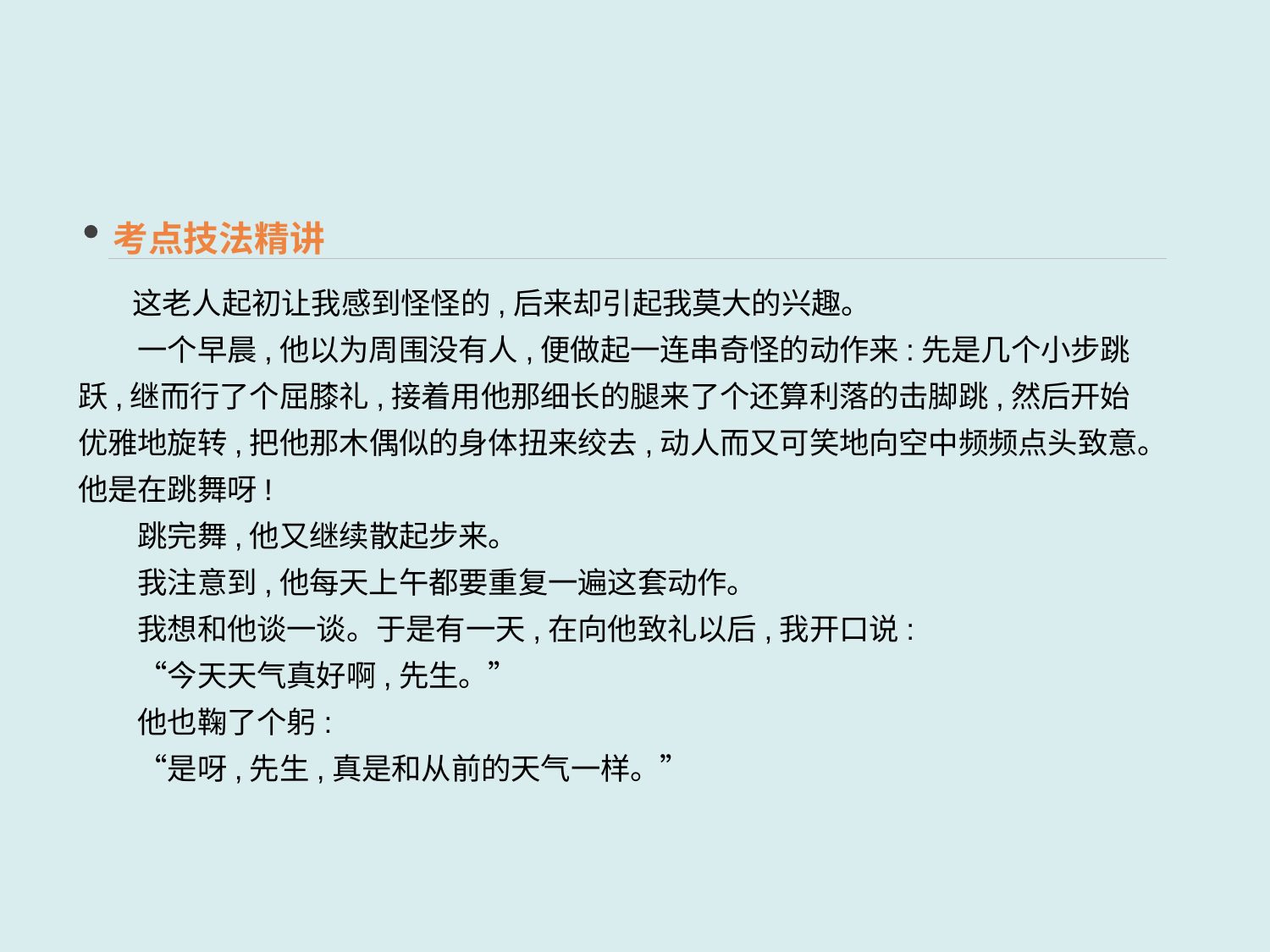

考点技法精讲

       这老人起初让我感到怪怪的,后来却引起我莫大的兴趣。
　　一个早晨,他以为周围没有人,便做起一连串奇怪的动作来:先是几个小步跳跃,继而行了个屈膝礼,接着用他那细长的腿来了个还算利落的击脚跳,然后开始优雅地旋转,把他那木偶似的身体扭来绞去,动人而又可笑地向空中频频点头致意。他是在跳舞呀!
　　跳完舞,他又继续散起步来。
　　我注意到,他每天上午都要重复一遍这套动作。
　　我想和他谈一谈。于是有一天,在向他致礼以后,我开口说:
　　“今天天气真好啊,先生。”
　　他也鞠了个躬:
　　“是呀,先生,真是和从前的天气一样。”